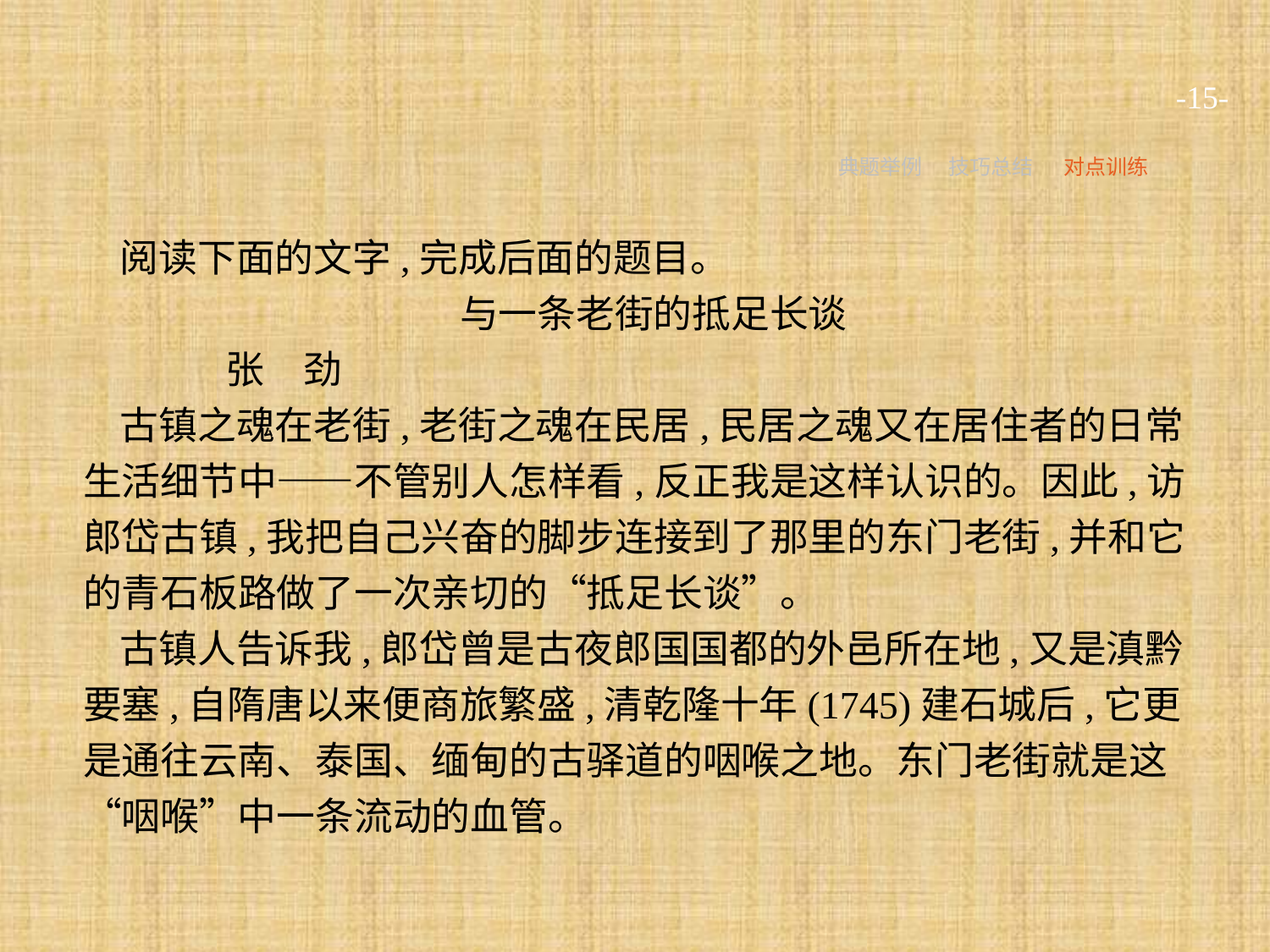

-15-
典题举例
技巧总结
对点训练
阅读下面的文字,完成后面的题目。
与一条老街的抵足长谈
	张　劲
古镇之魂在老街,老街之魂在民居,民居之魂又在居住者的日常生活细节中——不管别人怎样看,反正我是这样认识的。因此,访郎岱古镇,我把自己兴奋的脚步连接到了那里的东门老街,并和它的青石板路做了一次亲切的“抵足长谈”。
古镇人告诉我,郎岱曾是古夜郎国国都的外邑所在地,又是滇黔要塞,自隋唐以来便商旅繁盛,清乾隆十年(1745)建石城后,它更是通往云南、泰国、缅甸的古驿道的咽喉之地。东门老街就是这“咽喉”中一条流动的血管。